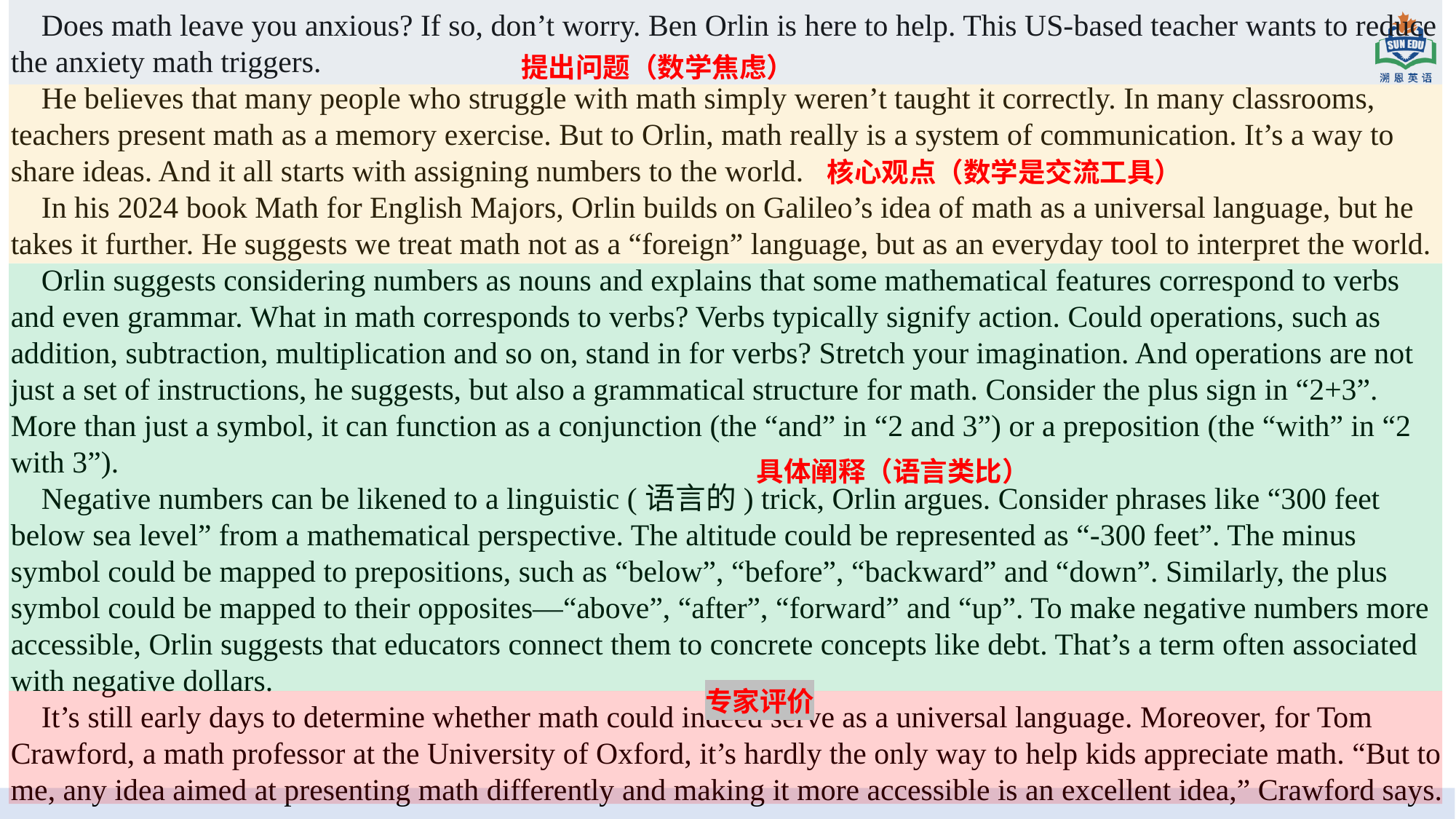

Does math leave you anxious? If so, don’t worry. Ben Orlin is here to help. This US-based teacher wants to reduce the anxiety math triggers.
    He believes that many people who struggle with math simply weren’t taught it correctly. In many classrooms, teachers present math as a memory exercise. But to Orlin, math really is a system of communication. It’s a way to share ideas. And it all starts with assigning numbers to the world.
    In his 2024 book Math for English Majors, Orlin builds on Galileo’s idea of math as a universal language, but he takes it further. He suggests we treat math not as a “foreign” language, but as an everyday tool to interpret the world.
    Orlin suggests considering numbers as nouns and explains that some mathematical features correspond to verbs and even grammar. What in math corresponds to verbs? Verbs typically signify action. Could operations, such as addition, subtraction, multiplication and so on, stand in for verbs? Stretch your imagination. And operations are not just a set of instructions, he suggests, but also a grammatical structure for math. Consider the plus sign in “2+3”. More than just a symbol, it can function as a conjunction (the “and” in “2 and 3”) or a preposition (the “with” in “2 with 3”).
    Negative numbers can be likened to a linguistic (语言的) trick, Orlin argues. Consider phrases like “300 feet below sea level” from a mathematical perspective. The altitude could be represented as “-300 feet”. The minus symbol could be mapped to prepositions, such as “below”, “before”, “backward” and “down”. Similarly, the plus symbol could be mapped to their opposites—“above”, “after”, “forward” and “up”. To make negative numbers more accessible, Orlin suggests that educators connect them to concrete concepts like debt. That’s a term often associated with negative dollars.
    It’s still early days to determine whether math could indeed serve as a universal language. Moreover, for Tom Crawford, a math professor at the University of Oxford, it’s hardly the only way to help kids appreciate math. “But to me, any idea aimed at presenting math differently and making it more accessible is an excellent idea,” Crawford says.

提出问题（数学焦虑）

核心观点（数学是交流工具）

TRAVEL
具体阐释（语言类比）
专家评价